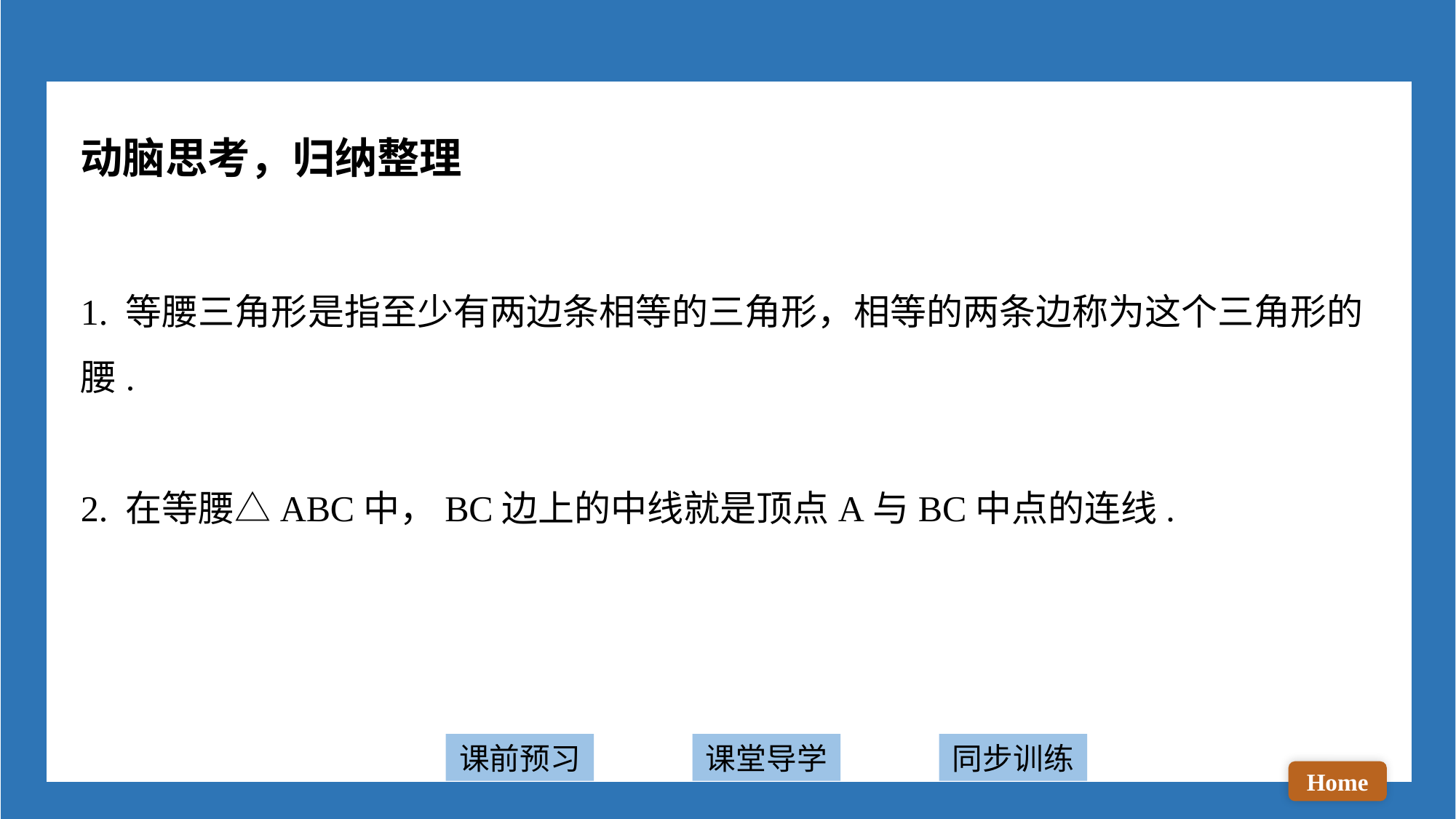

动脑思考，归纳整理
1. 等腰三角形是指至少有两边条相等的三角形，相等的两条边称为这个三角形的腰.

2. 在等腰△ABC中，BC边上的中线就是顶点A与BC中点的连线.